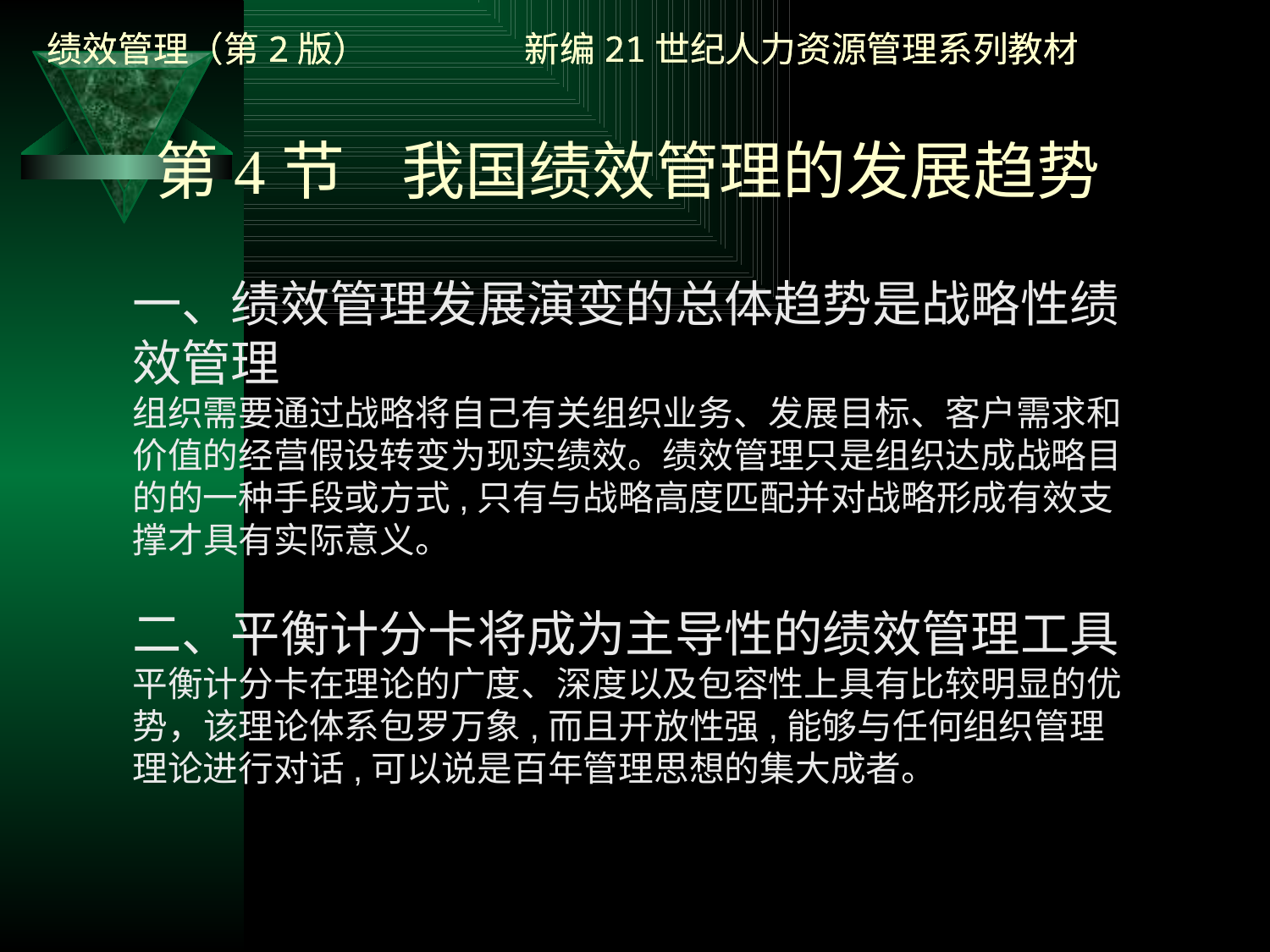

# 第4节    我国绩效管理的发展趋势
一、绩效管理发展演变的总体趋势是战略性绩效管理
组织需要通过战略将自己有关组织业务、发展目标、客户需求和价值的经营假设转变为现实绩效。绩效管理只是组织达成战略目的的一种手段或方式,只有与战略高度匹配并对战略形成有效支撑才具有实际意义。

二、平衡计分卡将成为主导性的绩效管理工具
平衡计分卡在理论的广度、深度以及包容性上具有比较明显的优势，该理论体系包罗万象,而且开放性强,能够与任何组织管理理论进行对话,可以说是百年管理思想的集大成者。